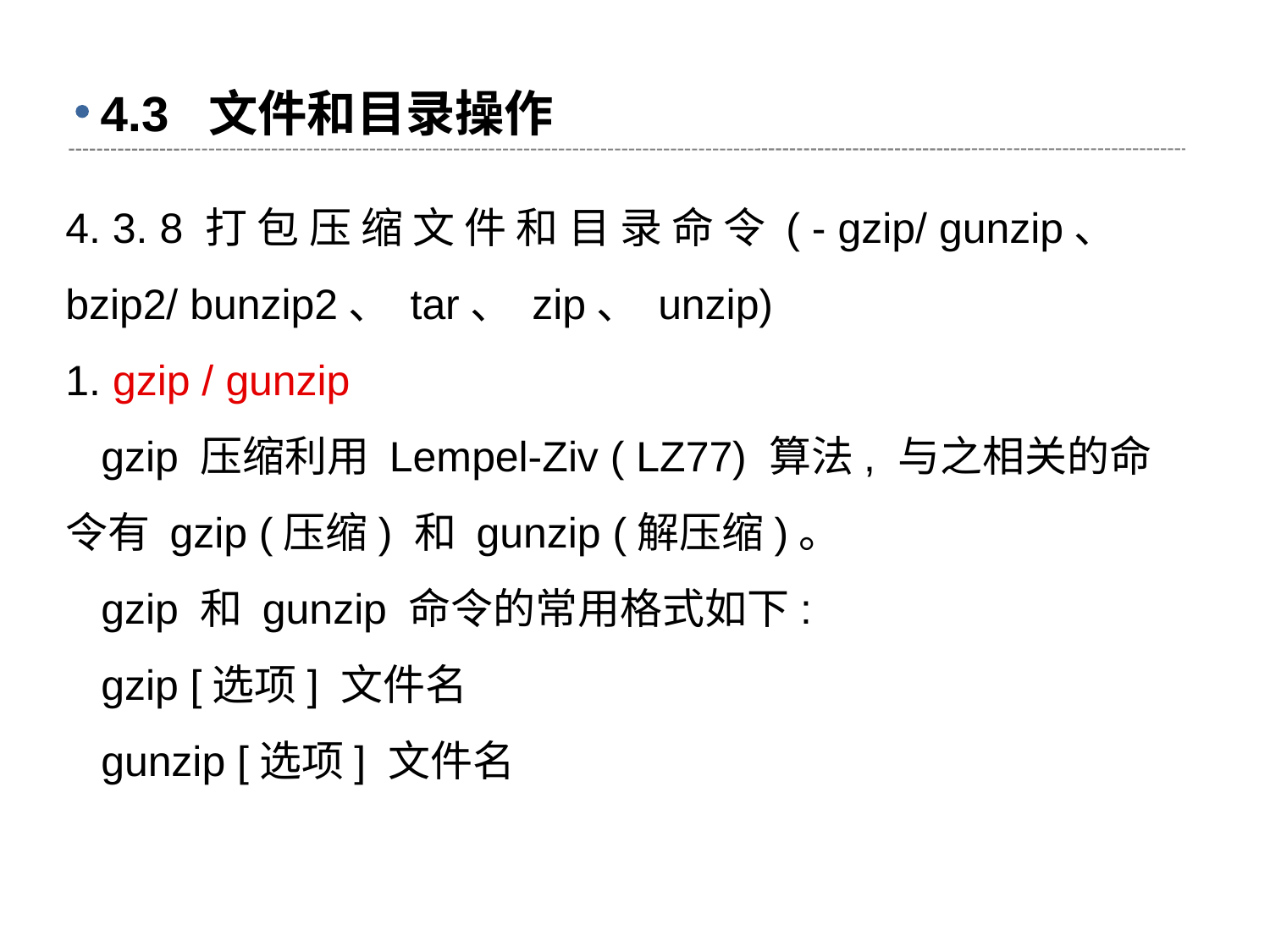

# 4.3  文件和目录操作
4. 3. 8 打 包 压 缩 文 件 和 目 录 命 令 ( - gzip/ gunzip、 bzip2/ bunzip2、 tar、 zip、 unzip)
1. gzip / gunzip
   gzip 压缩利用 Lempel-Ziv ( LZ77) 算法, 与之相关的命令有 gzip (压缩) 和 gunzip (解压缩)。
   gzip 和 gunzip 命令的常用格式如下:
   gzip [选项] 文件名
   gunzip [选项] 文件名